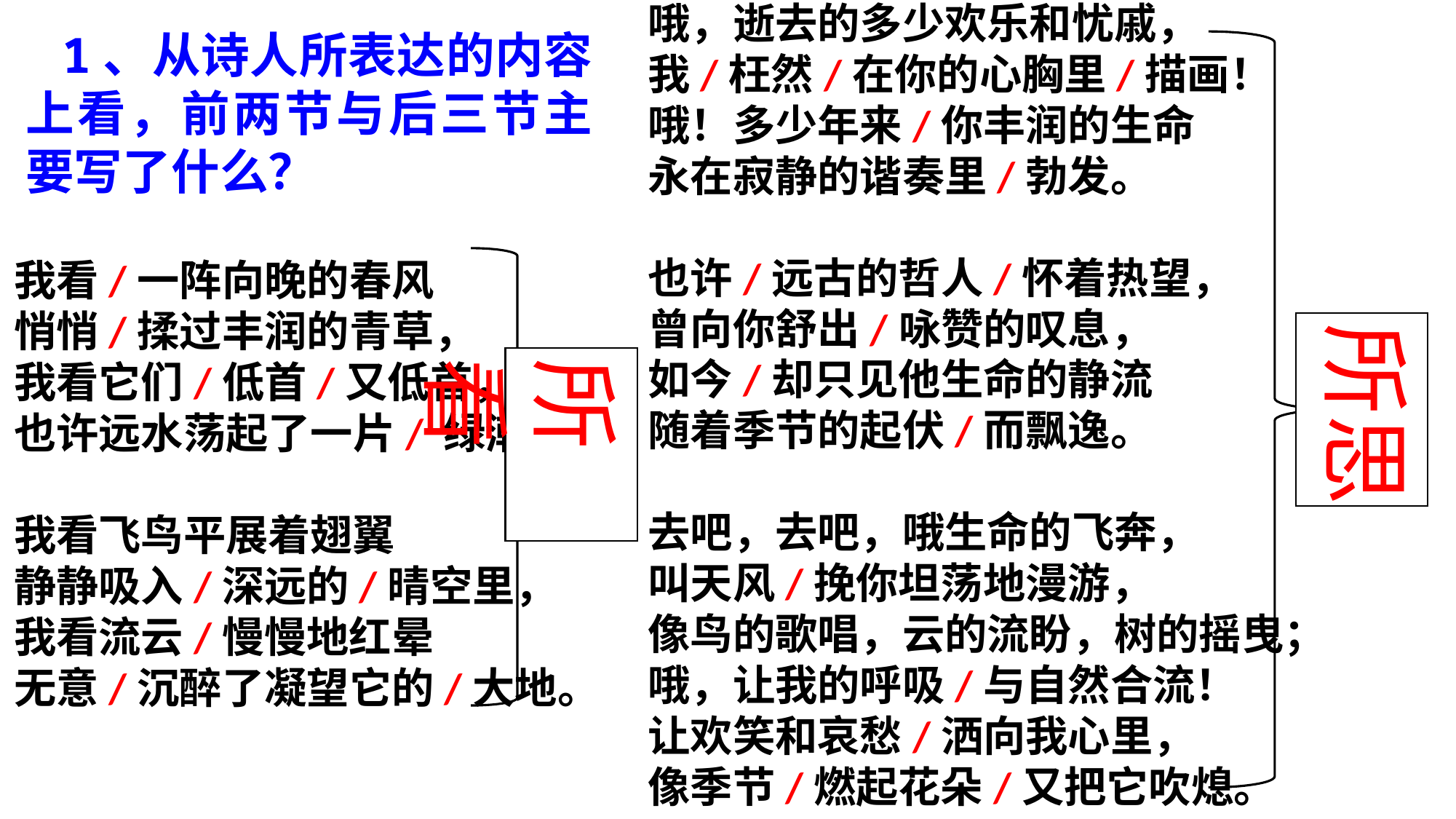

哦，逝去的多少欢乐和忧戚，
我/枉然/在你的心胸里/描画！
哦！多少年来/你丰润的生命
永在寂静的谐奏里/勃发。

也许/远古的哲人/怀着热望，
曾向你舒出/咏赞的叹息，
如今/却只见他生命的静流
随着季节的起伏/而飘逸。

去吧，去吧，哦生命的飞奔，
叫天风/挽你坦荡地漫游，
像鸟的歌唱，云的流盼，树的摇曳；
哦，让我的呼吸/与自然合流！
让欢笑和哀愁/洒向我心里，
像季节/燃起花朵/又把它吹熄。
1、从诗人所表达的内容上看，前两节与后三节主要写了什么？

我看/一阵向晚的春风
悄悄/揉过丰润的青草，
我看它们/低首/又低首，
也许远水荡起了一片/ 绿潮；

我看飞鸟平展着翅翼
静静吸入/深远的/晴空里，
我看流云/慢慢地红晕
无意/沉醉了凝望它的/大地。

所思
所看